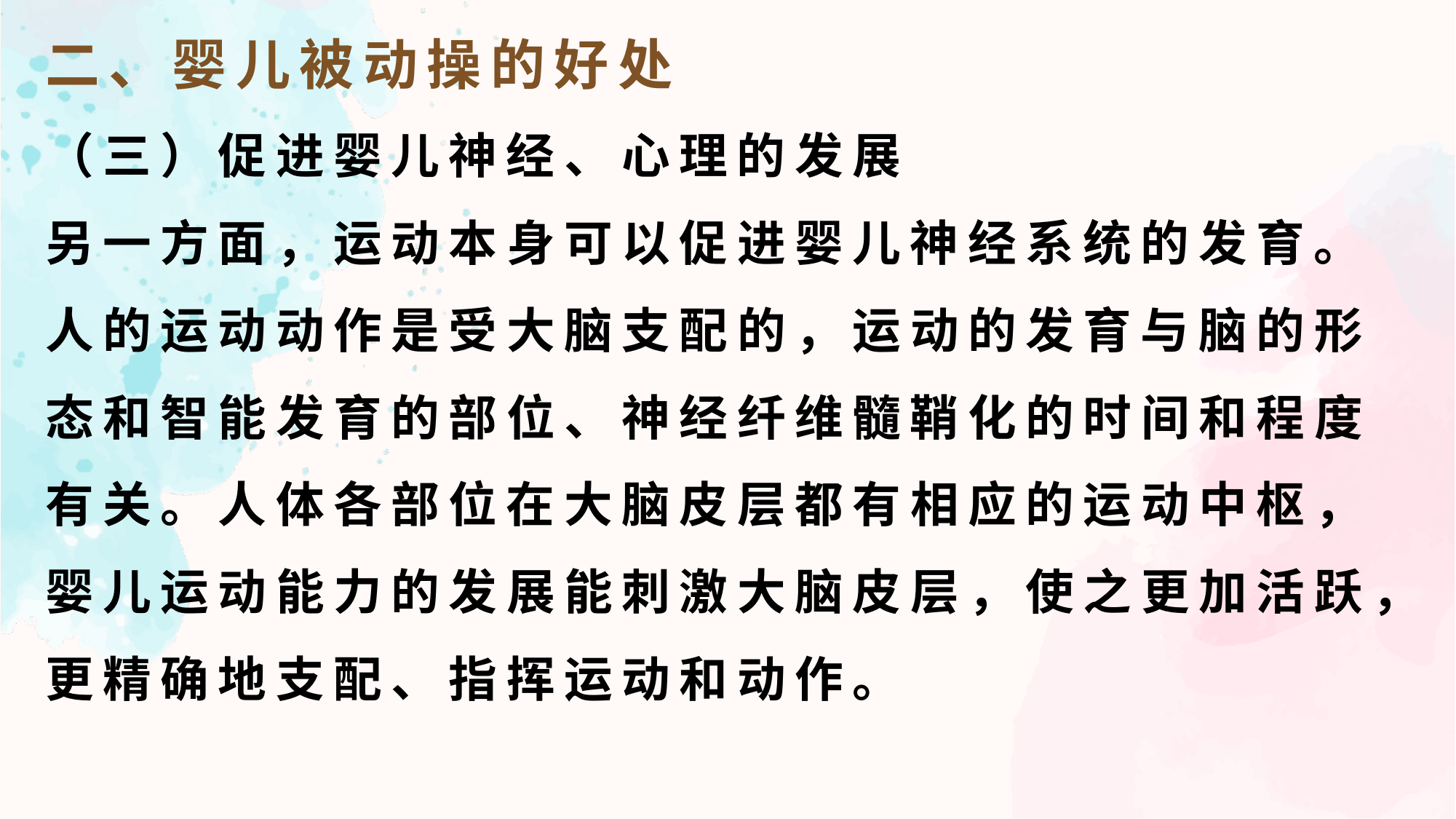

二、婴儿被动操的好处
（三）促进婴儿神经、心理的发展
另一方面，运动本身可以促进婴儿神经系统的发育。人的运动动作是受大脑支配的，运动的发育与脑的形态和智能发育的部位、神经纤维髓鞘化的时间和程度有关。人体各部位在大脑皮层都有相应的运动中枢，婴儿运动能力的发展能刺激大脑皮层，使之更加活跃，更精确地支配、指挥运动和动作。